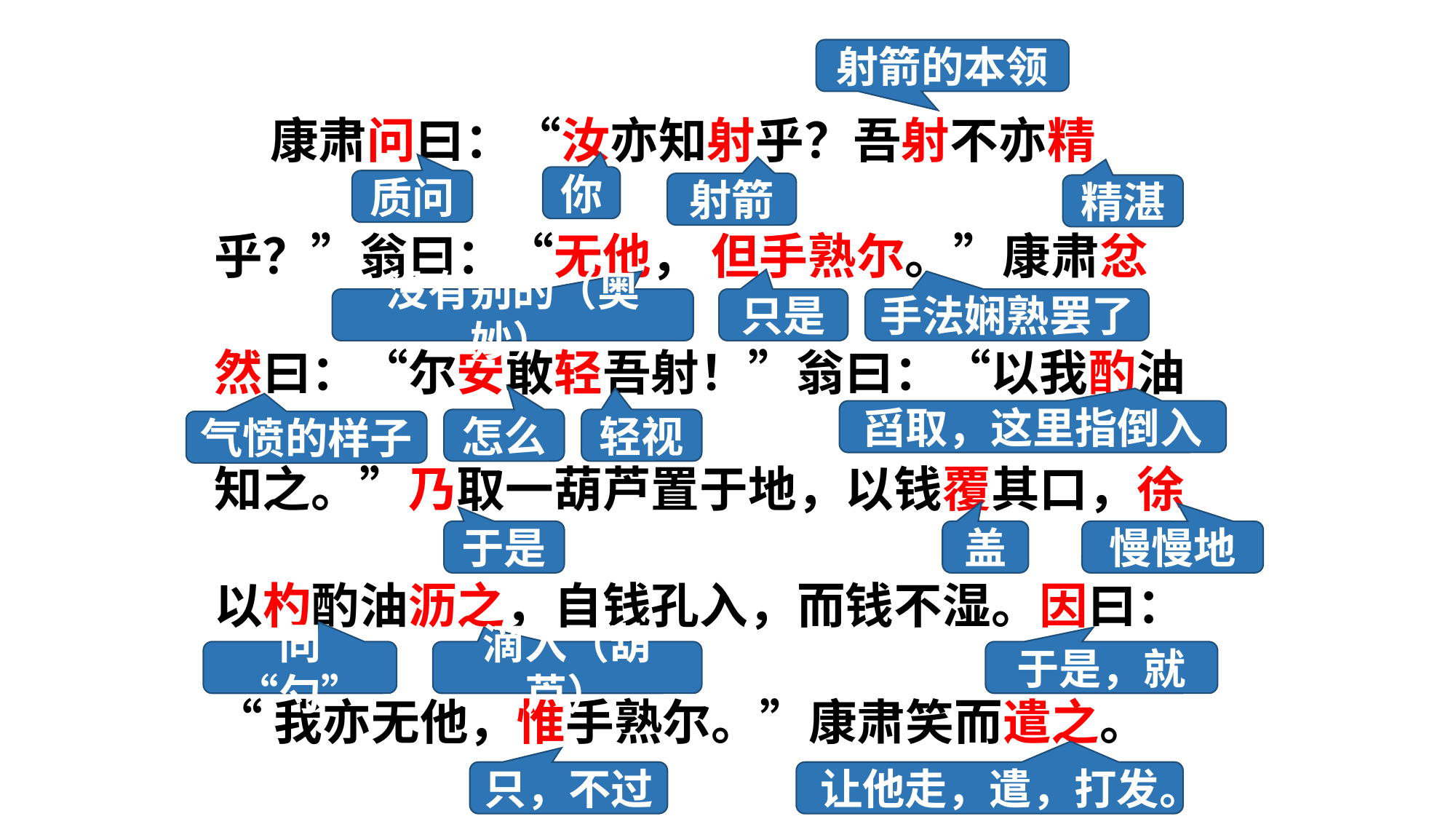

射箭的本领
    康肃问曰：“汝亦知射乎？吾射不亦精

乎？”翁曰：“无他， 但手熟尔。”康肃忿

然曰：“尔安敢轻吾射！”翁曰：“以我酌油

知之。”乃取一葫芦置于地，以钱覆其口，徐

以杓酌油沥之，自钱孔入，而钱不湿。因曰：

“我亦无他，惟手熟尔。”康肃笑而遣之。
你
质问
射箭
精湛
没有别的（奥妙）
只是
手法娴熟罢了
舀取，这里指倒入
怎么
轻视
气愤的样子
慢慢地
于是
盖
同“勺”
滴入（葫芦）
于是，就
只，不过
让他走，遣，打发。